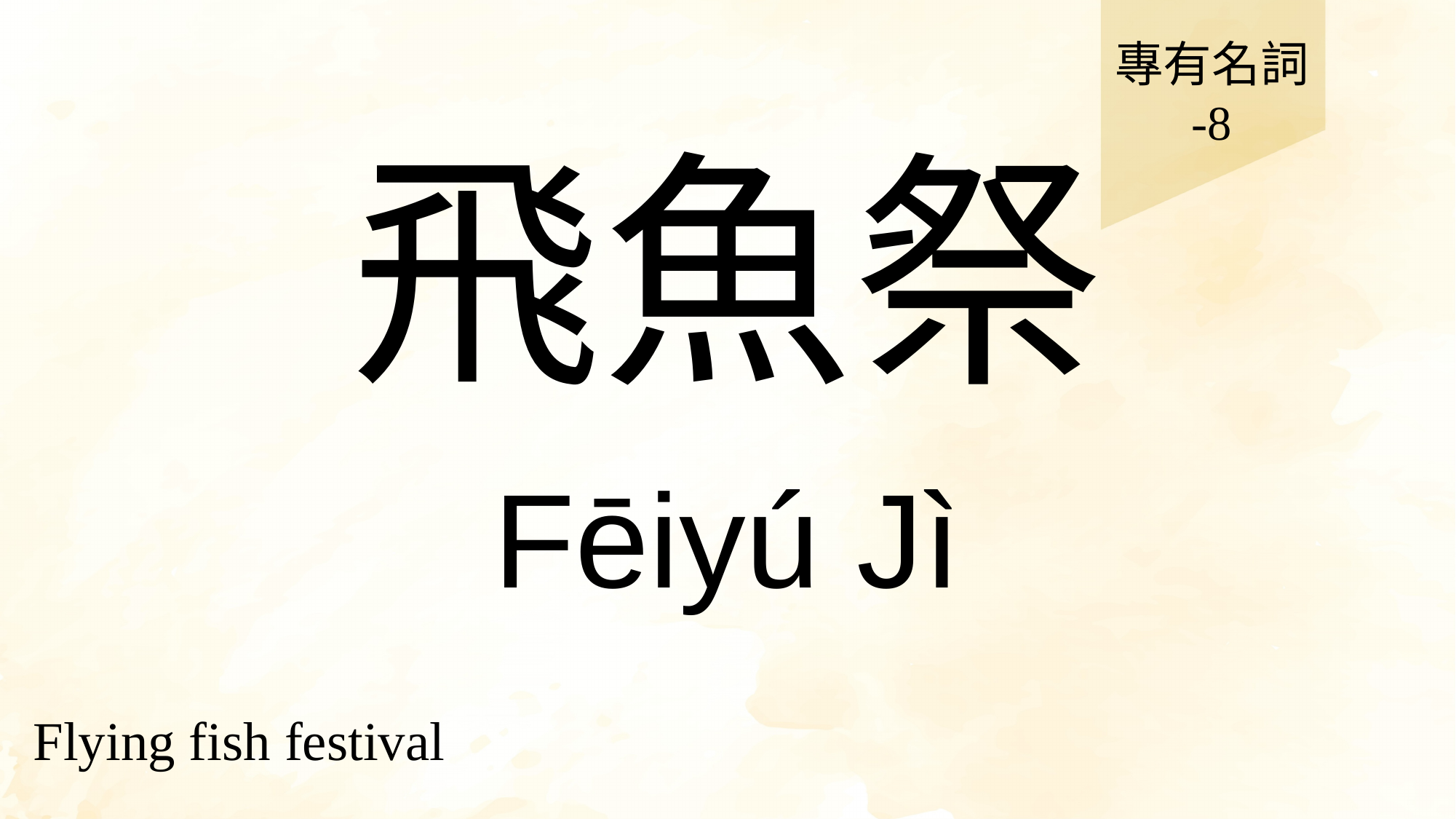

專有名詞
-8
# 飛魚祭
Fēiyú Jì
Flying fish festival